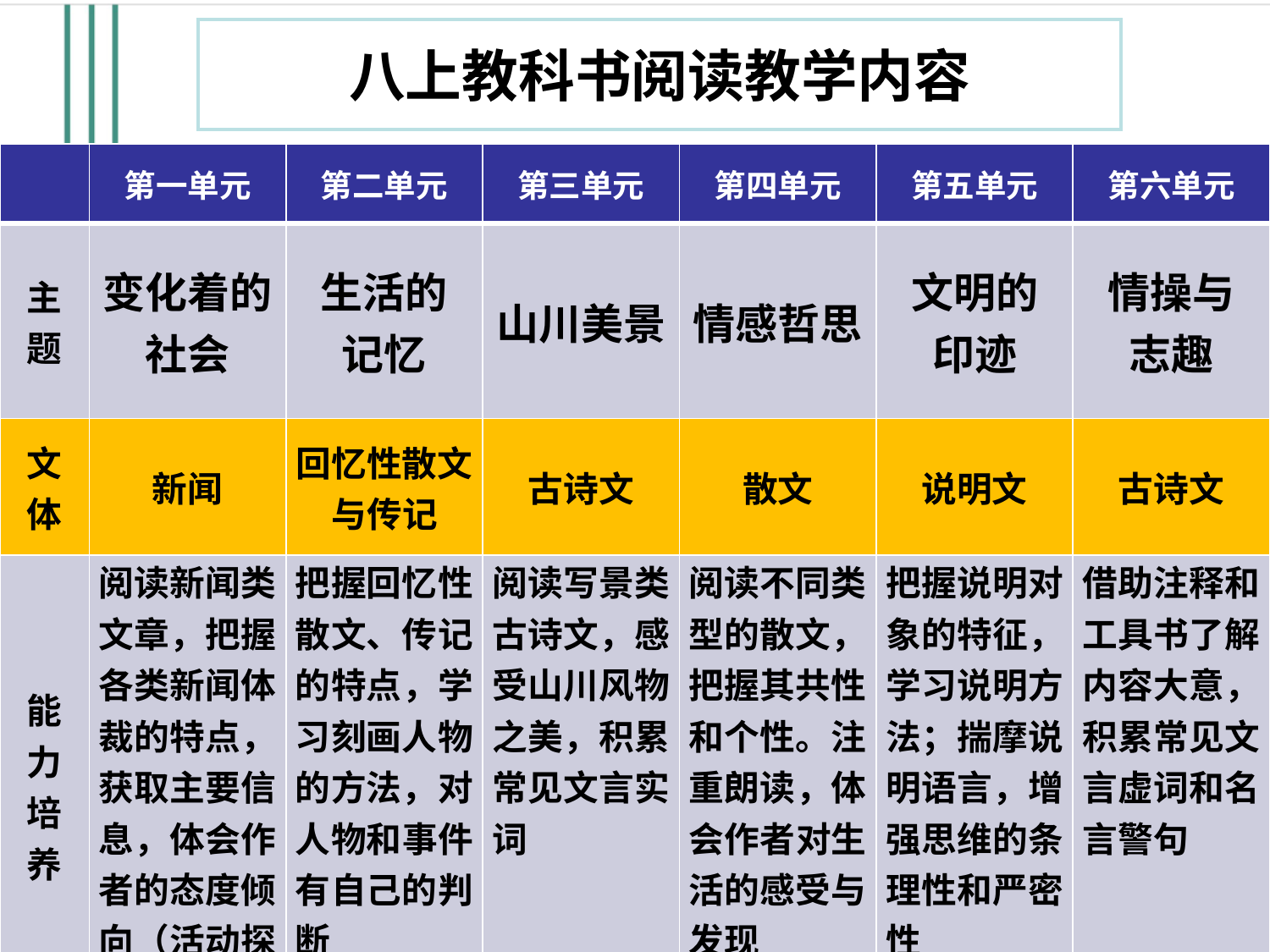

八上教科书阅读教学内容
|  | 第一单元 | 第二单元 | 第三单元 | 第四单元 | 第五单元 | 第六单元 |
| --- | --- | --- | --- | --- | --- | --- |
| 主题 | 变化着的 社会 | 生活的 记忆 | 山川美景 | 情感哲思 | 文明的 印迹 | 情操与 志趣 |
| 文体 | 新闻 | 回忆性散文与传记 | 古诗文 | 散文 | 说明文 | 古诗文 |
| 能力 培养 | 阅读新闻类文章，把握各类新闻体裁的特点，获取主要信息，体会作者的态度倾向（活动探究） | 把握回忆性散文、传记的特点，学习刻画人物的方法，对人物和事件有自己的判断 | 阅读写景类古诗文，感受山川风物之美，积累常见文言实词 | 阅读不同类型的散文，把握其共性和个性。注重朗读，体会作者对生活的感受与发现 | 把握说明对象的特征，学习说明方法；揣摩说明语言，增强思维的条理性和严密性 | 借助注释和工具书了解内容大意，积累常见文言虚词和名言警句 |